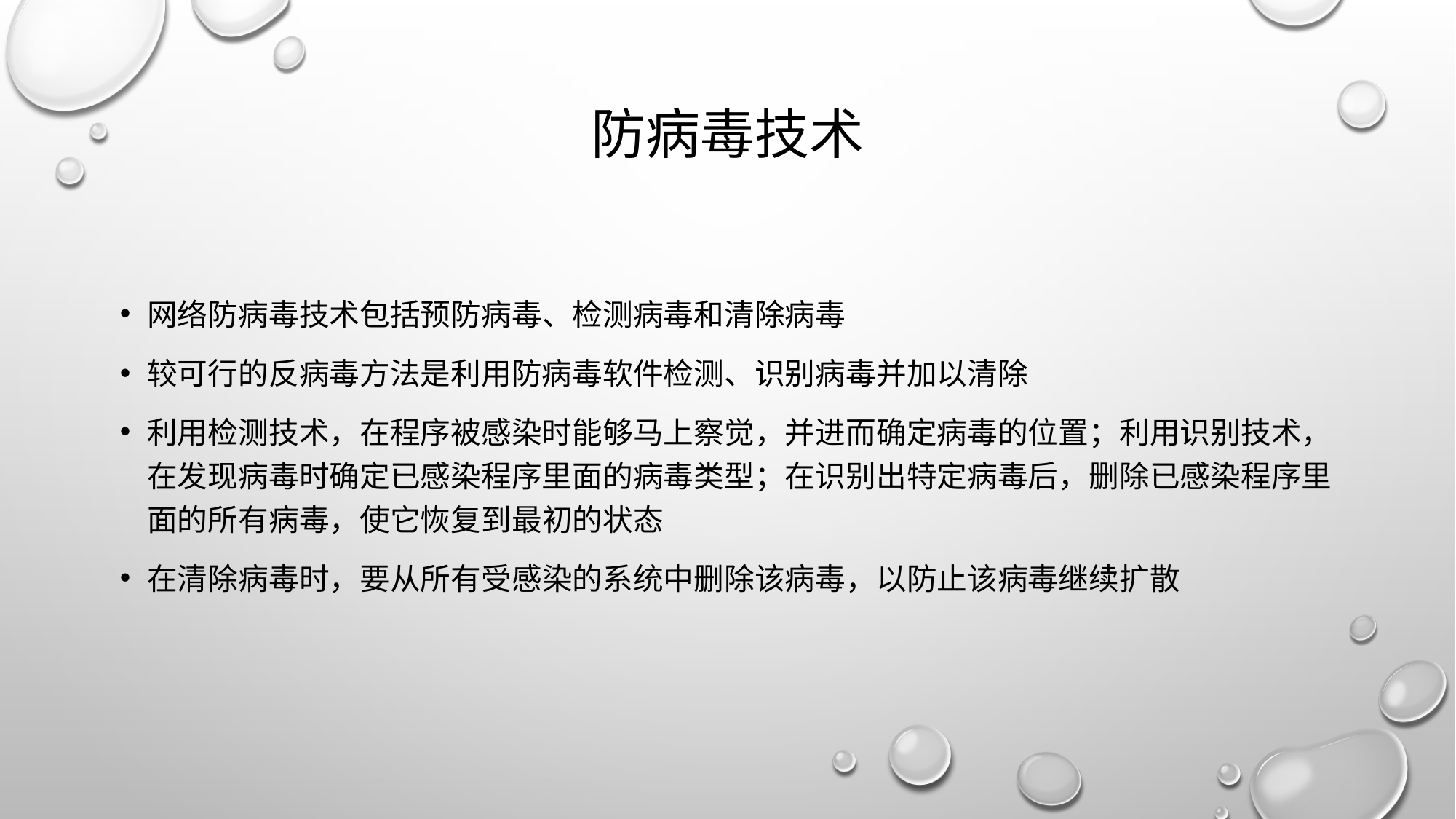

# 防病毒技术
网络防病毒技术包括预防病毒、检测病毒和清除病毒
较可行的反病毒方法是利用防病毒软件检测、识别病毒并加以清除
利用检测技术，在程序被感染时能够马上察觉，并进而确定病毒的位置；利用识别技术，在发现病毒时确定已感染程序里面的病毒类型；在识别出特定病毒后，删除已感染程序里面的所有病毒，使它恢复到最初的状态
在清除病毒时，要从所有受感染的系统中删除该病毒，以防止该病毒继续扩散